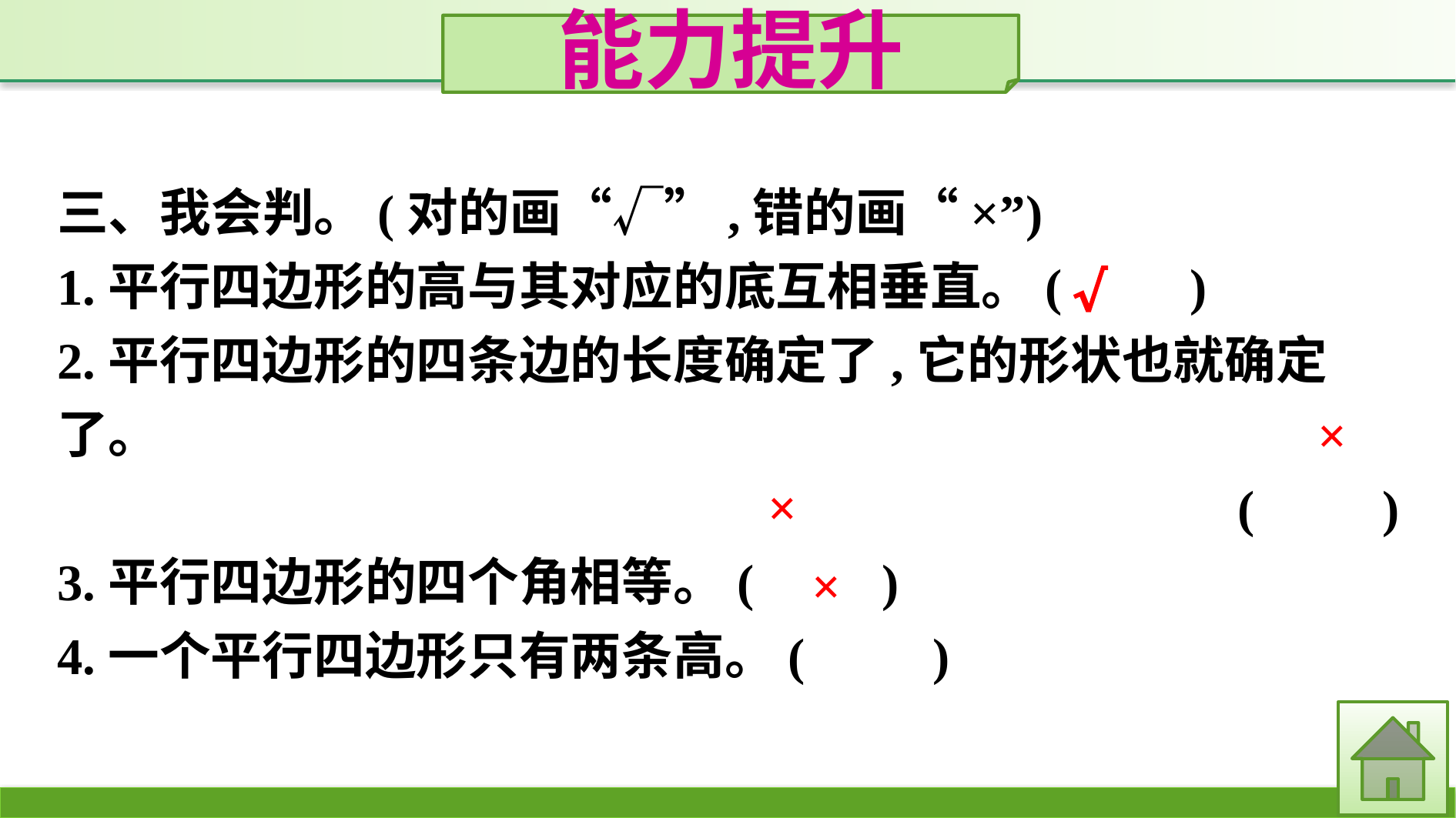

能力提升
三、我会判。(对的画“√”,错的画“×”)
1.平行四边形的高与其对应的底互相垂直。(　　)
2.平行四边形的四条边的长度确定了,它的形状也就确定了。
(　　)
3.平行四边形的四个角相等。(　　)
4.一个平行四边形只有两条高。(　　)
√
×
×
×